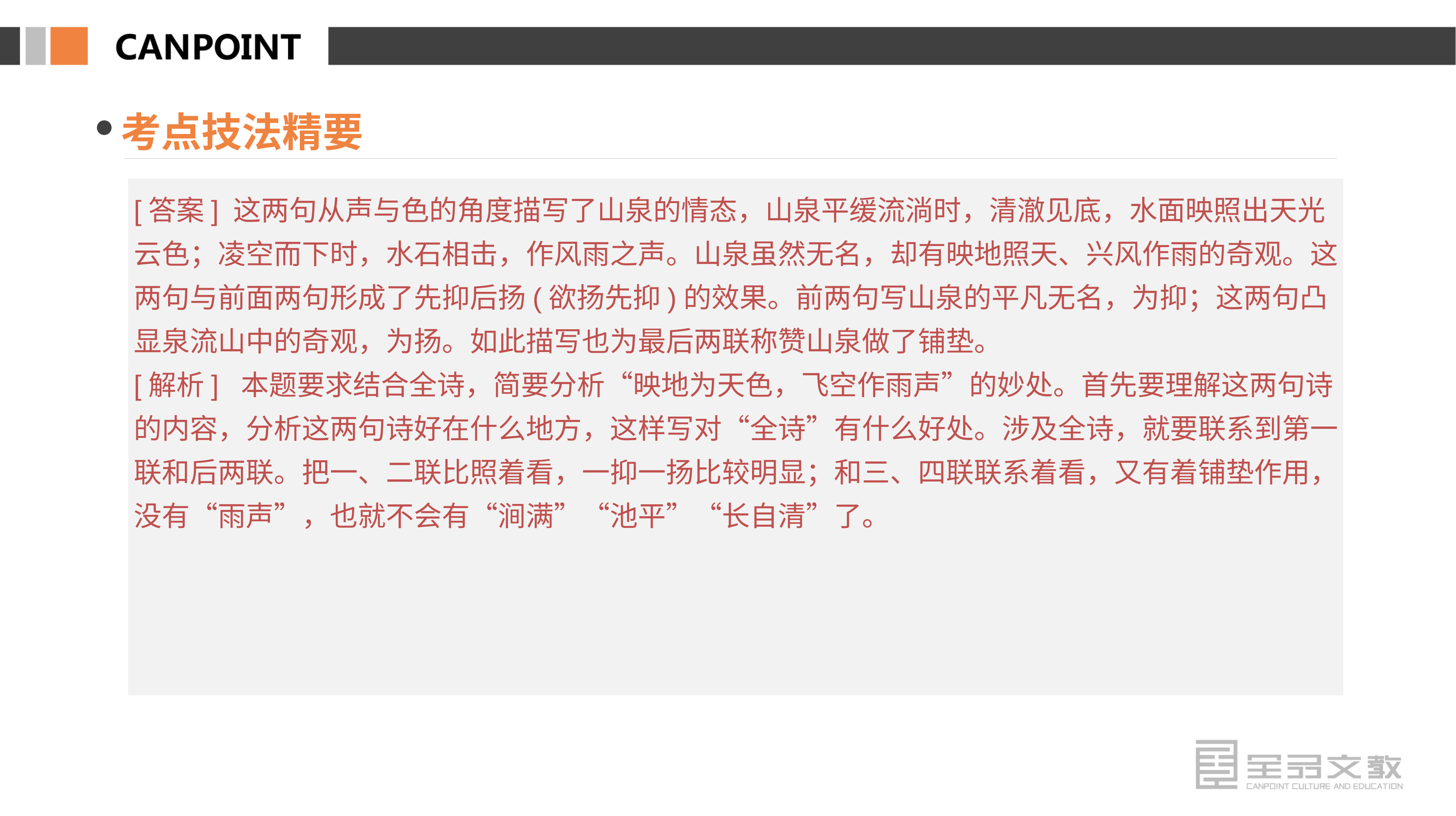

考点技法精要

[答案] 这两句从声与色的角度描写了山泉的情态，山泉平缓流淌时，清澈见底，水面映照出天光云色；凌空而下时，水石相击，作风雨之声。山泉虽然无名，却有映地照天、兴风作雨的奇观。这两句与前面两句形成了先抑后扬(欲扬先抑)的效果。前两句写山泉的平凡无名，为抑；这两句凸显泉流山中的奇观，为扬。如此描写也为最后两联称赞山泉做了铺垫。
[解析]  本题要求结合全诗，简要分析“映地为天色，飞空作雨声”的妙处。首先要理解这两句诗的内容，分析这两句诗好在什么地方，这样写对“全诗”有什么好处。涉及全诗，就要联系到第一联和后两联。把一、二联比照着看，一抑一扬比较明显；和三、四联联系着看，又有着铺垫作用，没有“雨声”，也就不会有“涧满”“池平”“长自清”了。